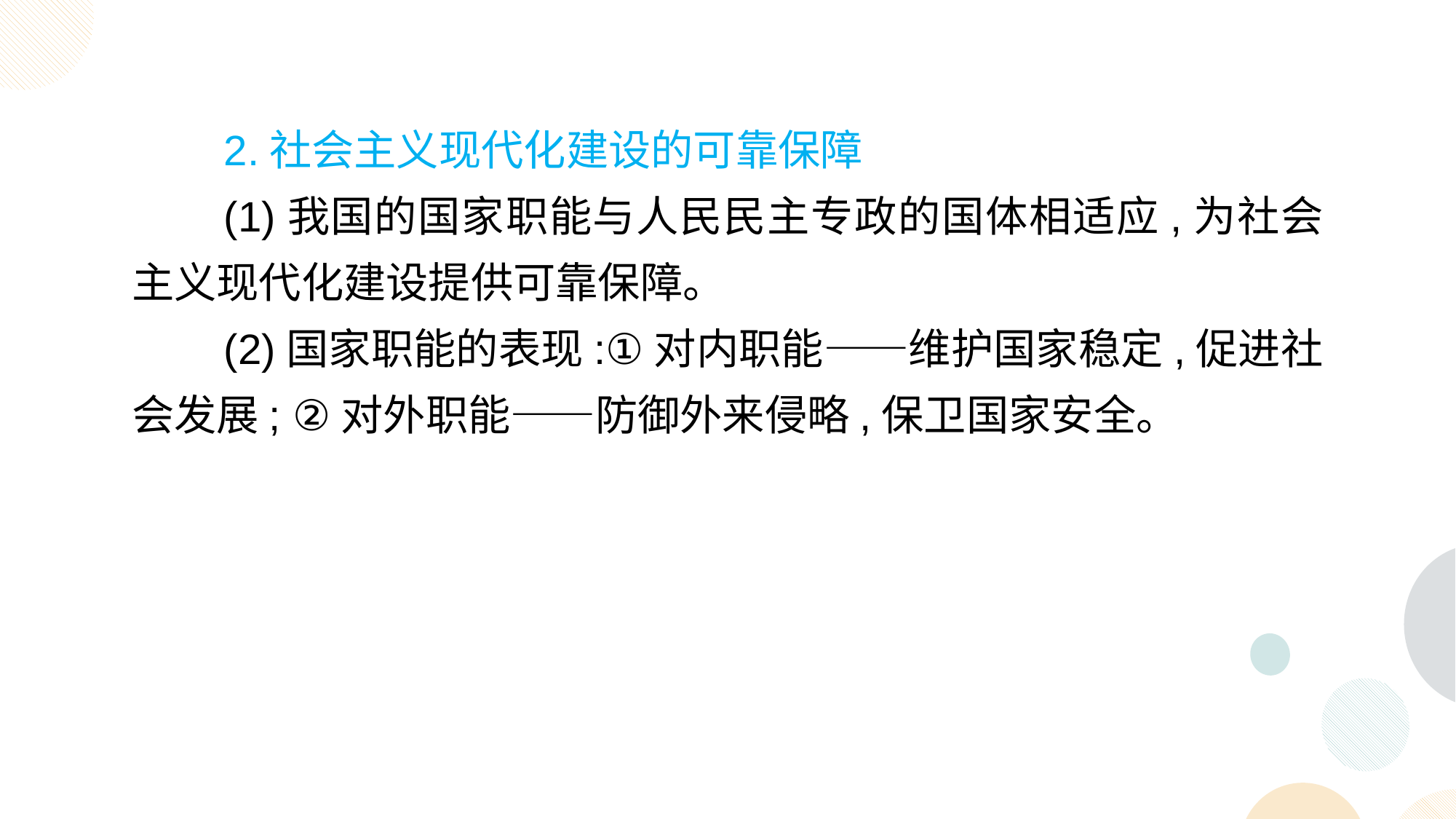

2.社会主义现代化建设的可靠保障
(1)我国的国家职能与人民民主专政的国体相适应,为社会主义现代化建设提供可靠保障。
(2)国家职能的表现:①对内职能——维护国家稳定,促进社会发展; ②对外职能——防御外来侵略,保卫国家安全。